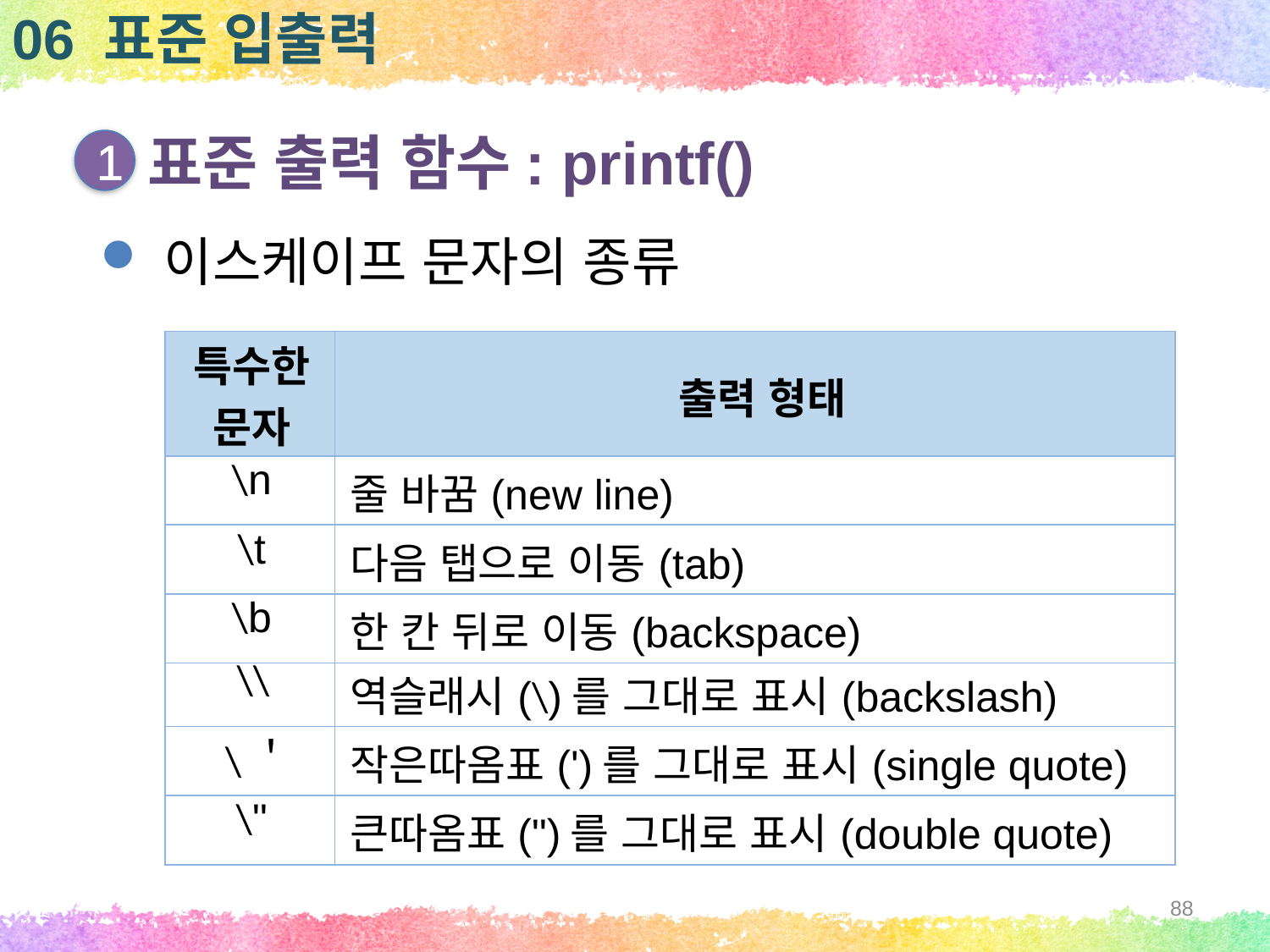

06 표준 입출력
표준 출력 함수: printf()
1
이스케이프 문자의 종류
| 특수한 문자 | 출력 형태 |
| --- | --- |
| \n | 줄 바꿈(new line) |
| \t | 다음 탭으로 이동(tab) |
| \b | 한 칸 뒤로 이동(backspace) |
| \\ | 역슬래시(\)를 그대로 표시(backslash) |
| \＇ | 작은따옴표(')를 그대로 표시(single quote) |
| \" | 큰따옴표(")를 그대로 표시(double quote) |
88